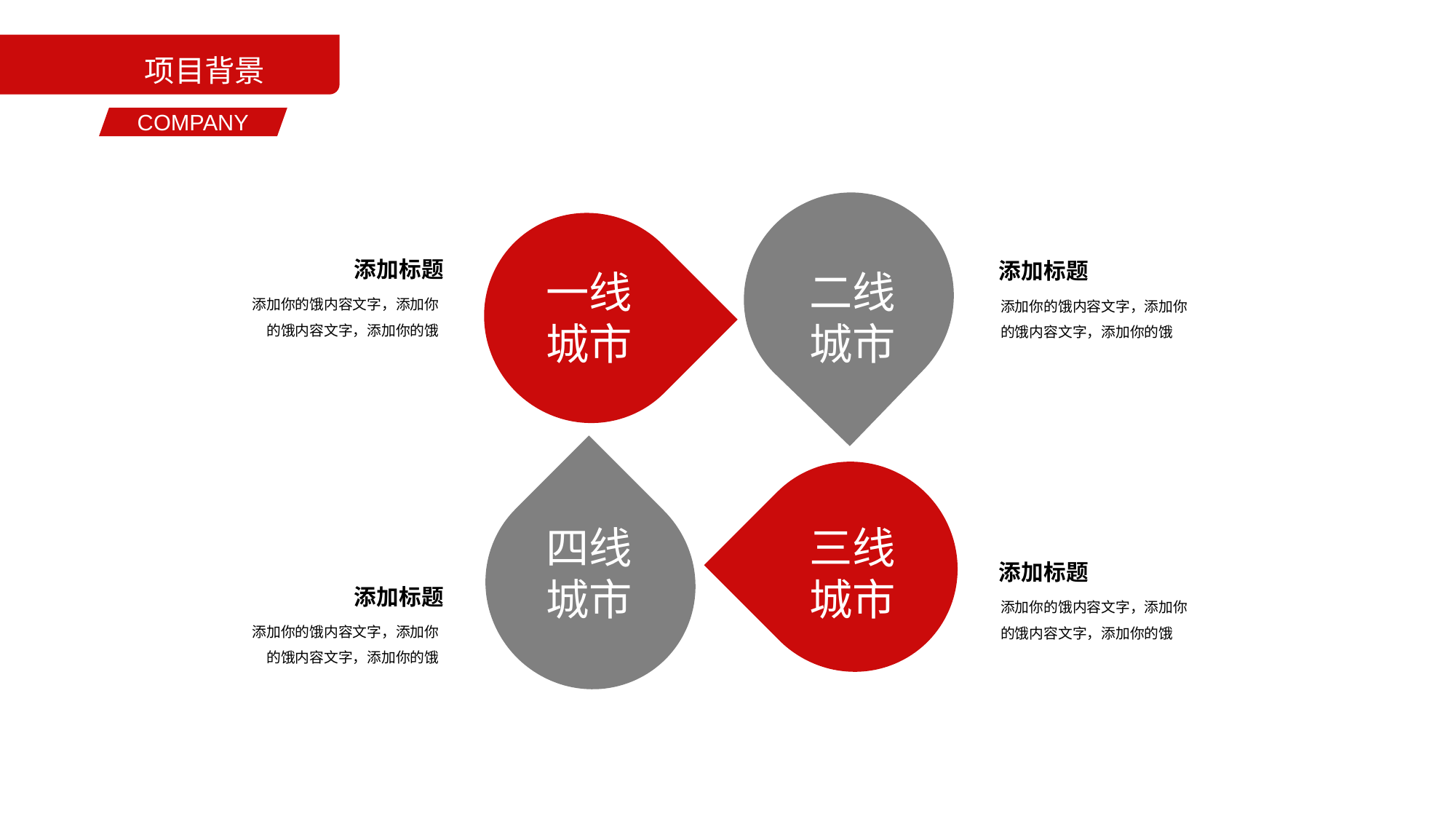

项目背景
COMPANY

二线
城市

一线
城市
添加标题
添加你的饿内容文字，添加你的饿内容文字，添加你的饿
添加标题
添加你的饿内容文字，添加你的饿内容文字，添加你的饿
添加标题
添加你的饿内容文字，添加你的饿内容文字，添加你的饿
添加标题
添加你的饿内容文字，添加你的饿内容文字，添加你的饿

三线
城市

四线
城市